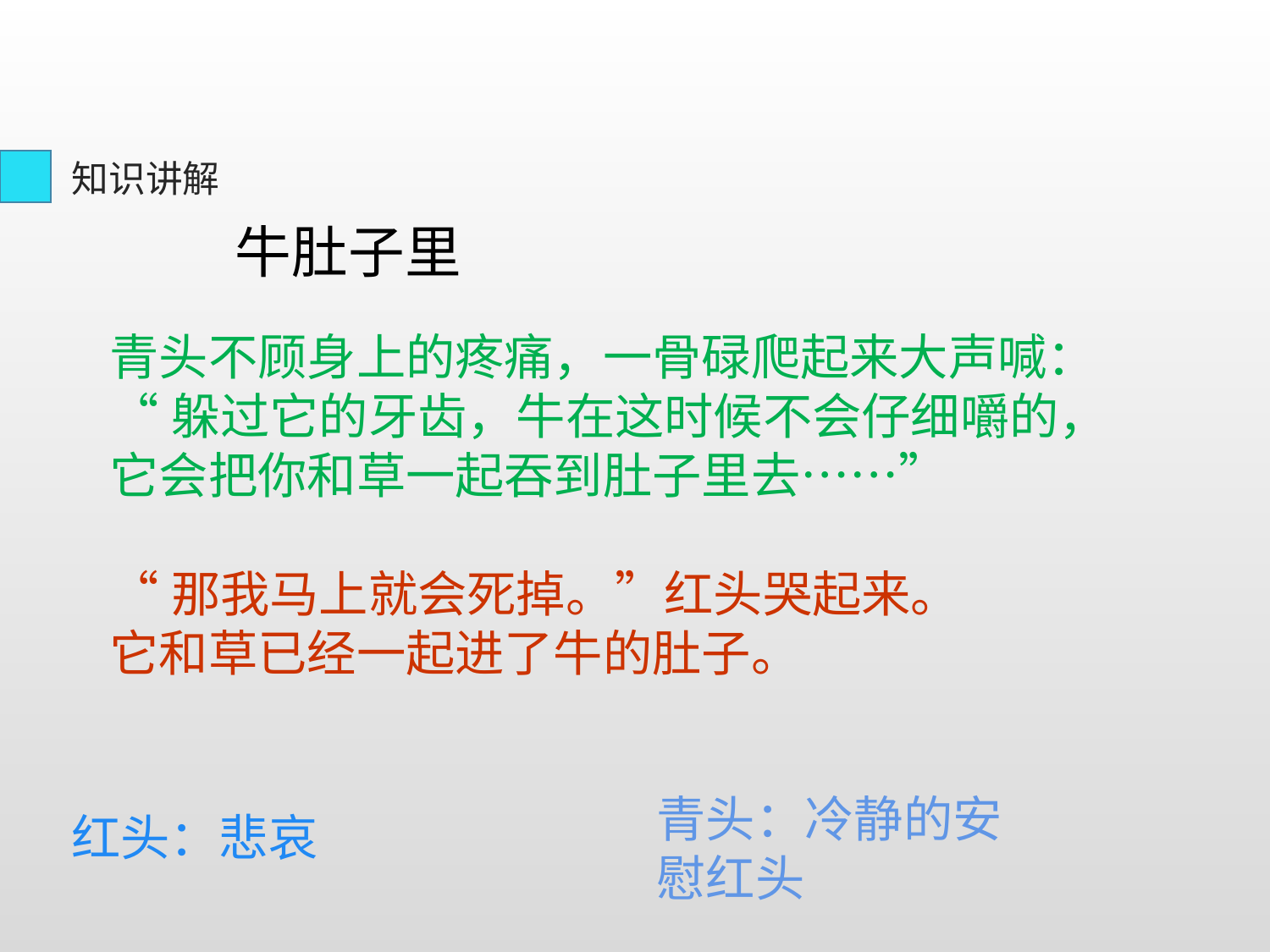

知识讲解

牛肚子里

青头不顾身上的疼痛，一骨碌爬起来大声喊：
“躲过它的牙齿，牛在这时候不会仔细嚼的，
它会把你和草一起吞到肚子里去……”

“那我马上就会死掉。”红头哭起来。
它和草已经一起进了牛的肚子。

7
青头：冷静的安慰红头
红头：悲哀